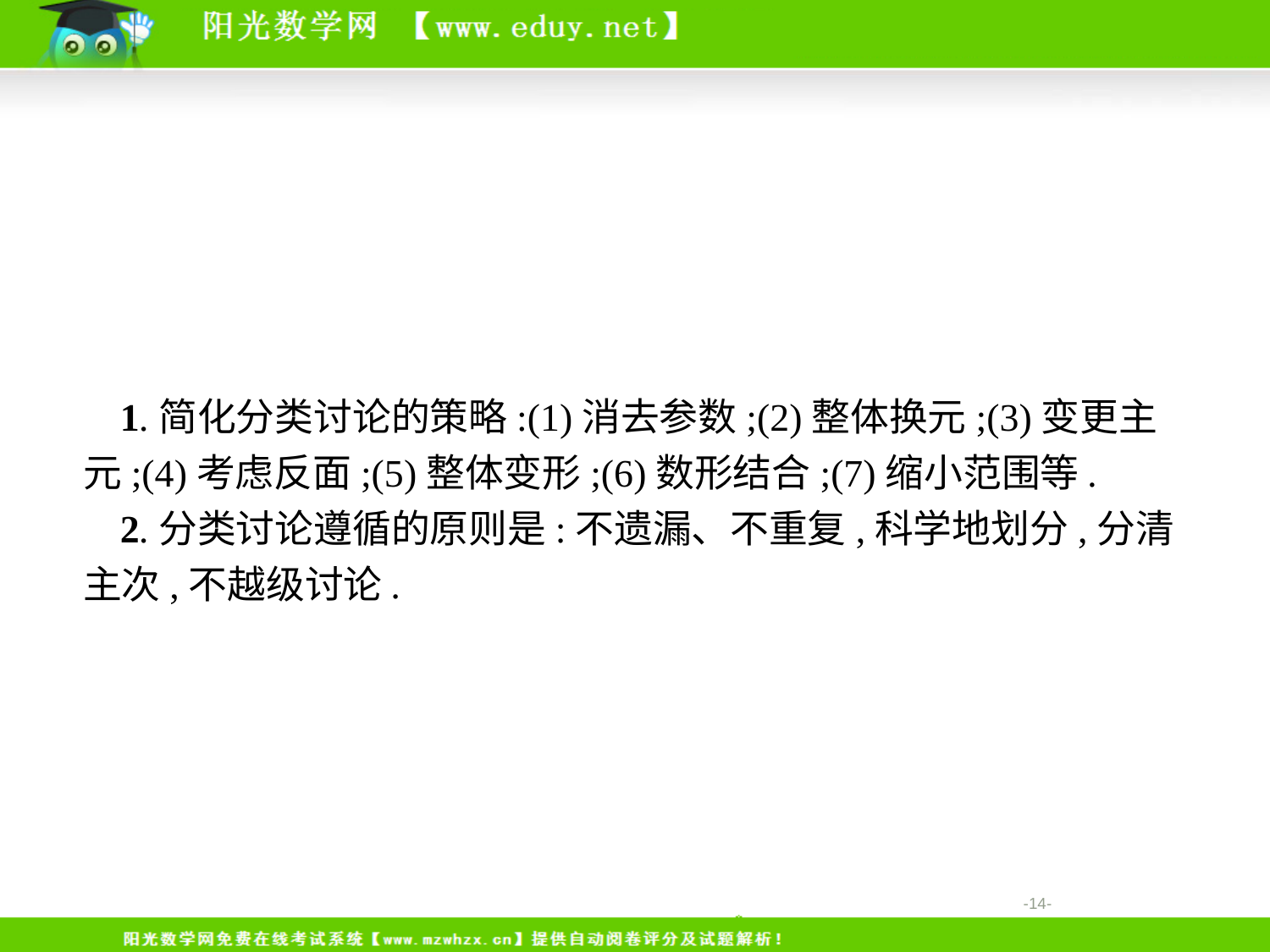

1.简化分类讨论的策略:(1)消去参数;(2)整体换元;(3)变更主元;(4)考虑反面;(5)整体变形;(6)数形结合;(7)缩小范围等.
2.分类讨论遵循的原则是:不遗漏、不重复,科学地划分,分清主次,不越级讨论.
-14-